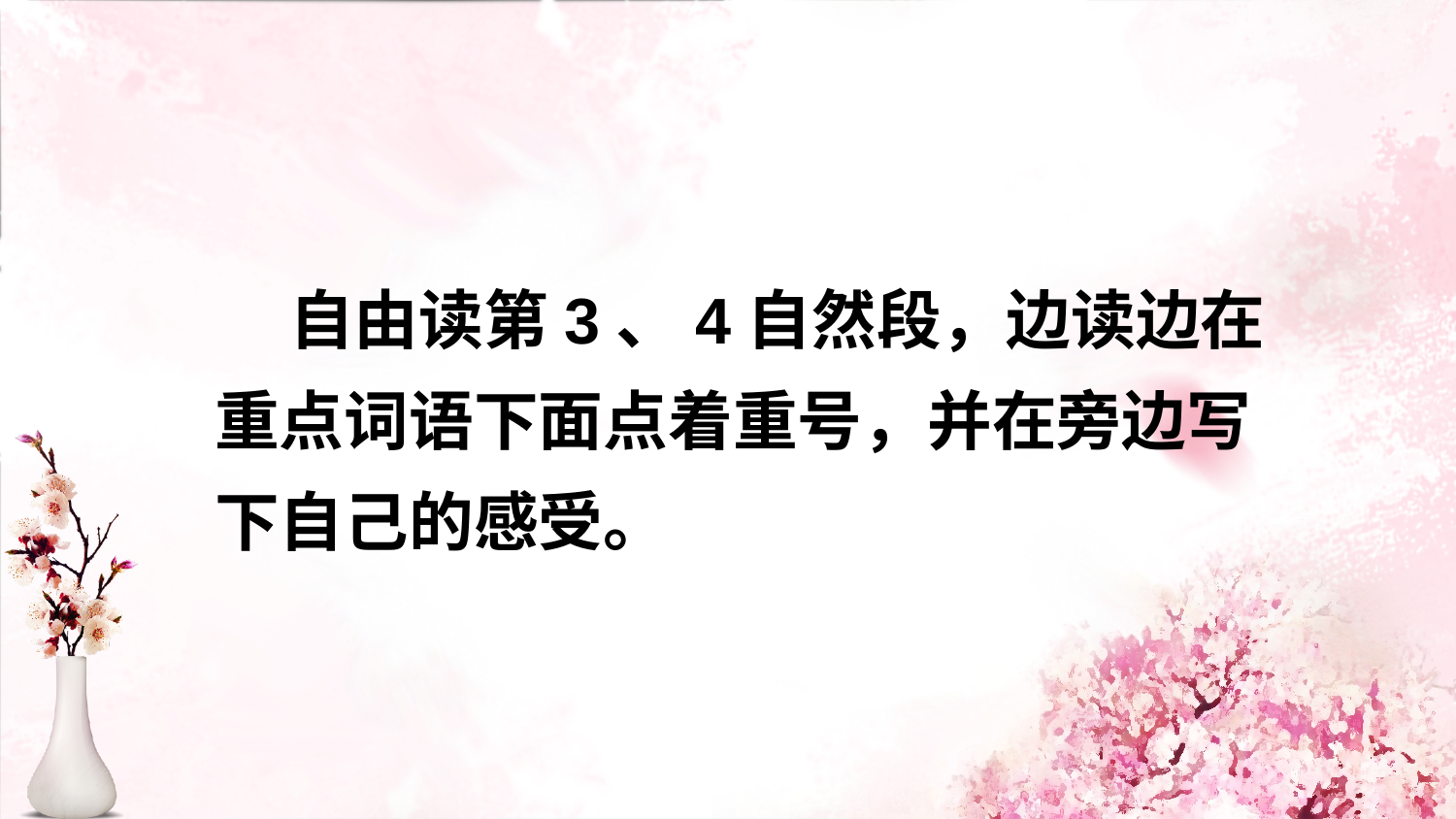

自由读第3、4自然段，边读边在重点词语下面点着重号，并在旁边写下自己的感受。